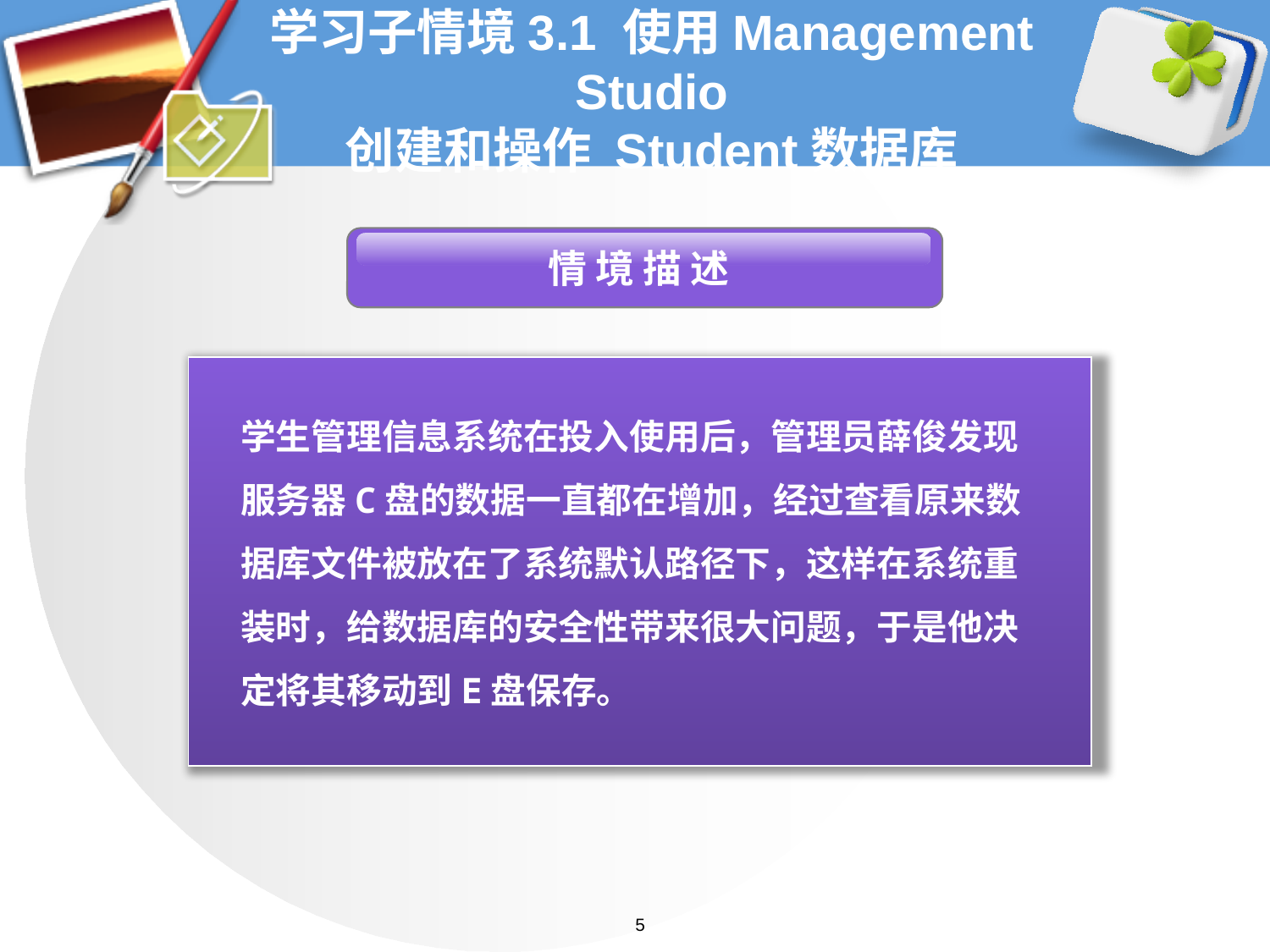

# 学习子情境3.1 使用Management Studio 创建和操作 Student数据库

  情 境 描 述

学生管理信息系统在投入使用后，管理员薛俊发现服务器C盘的数据一直都在增加，经过查看原来数据库文件被放在了系统默认路径下，这样在系统重装时，给数据库的安全性带来很大问题，于是他决定将其移动到E盘保存。
5